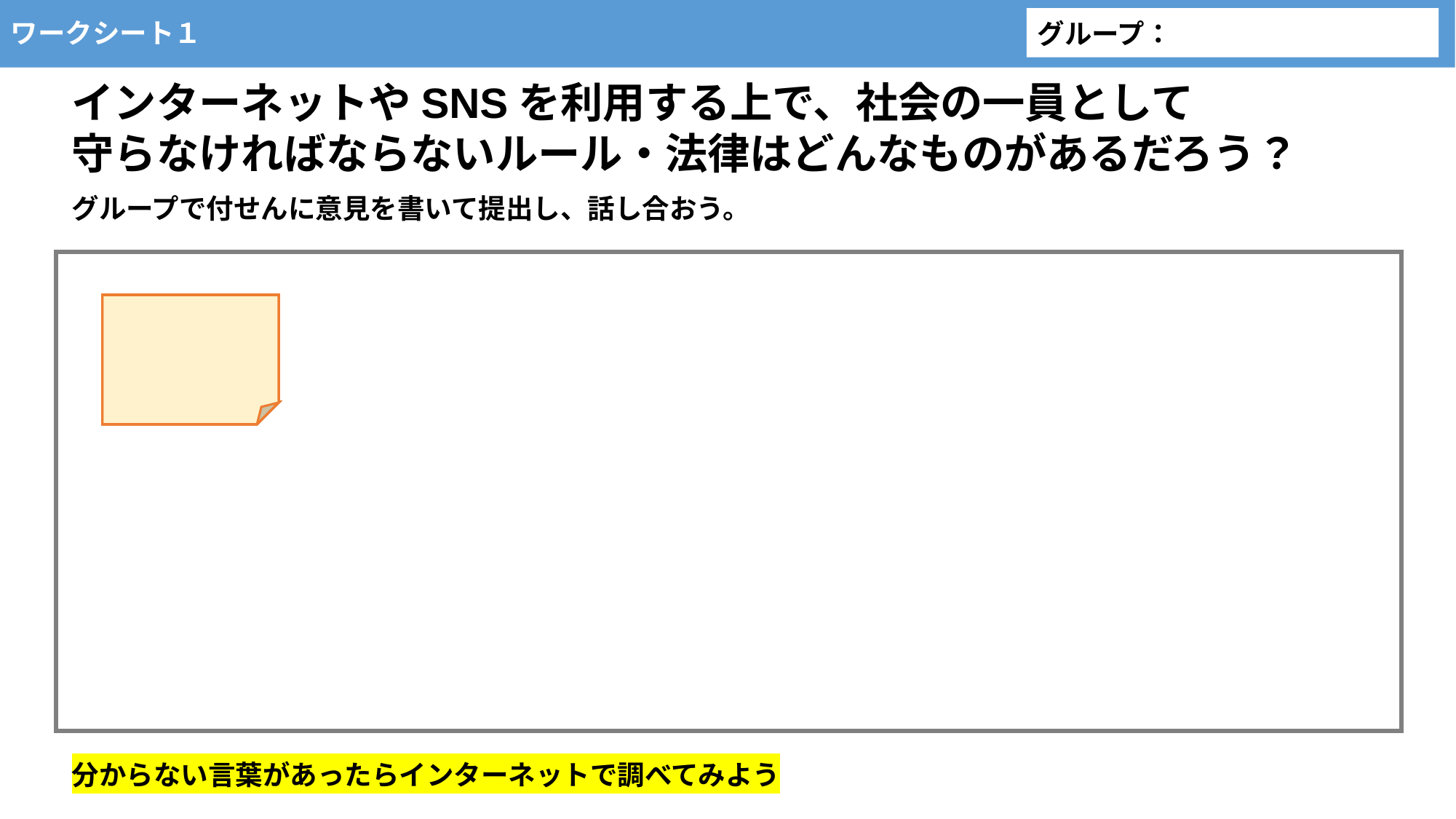

ワークシート１
グループ：
インターネットやSNSを利用する上で、社会の一員として
守らなければならないルール・法律はどんなものがあるだろう？
グループで付せんに意見を書いて提出し、話し合おう。

分からない言葉があったらインターネットで調べてみよう